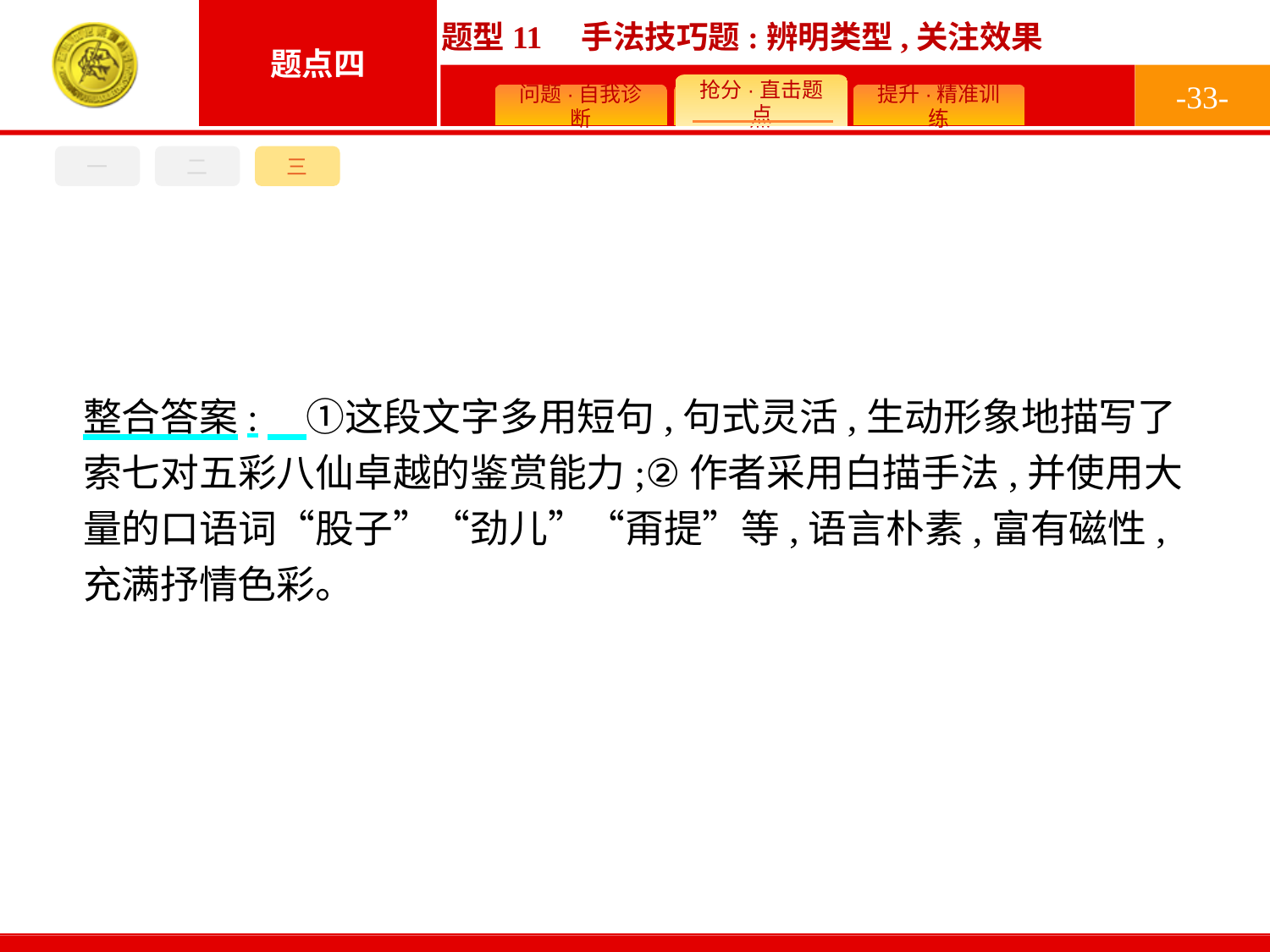

-33-
三
一
二
整合答案:　①这段文字多用短句,句式灵活,生动形象地描写了索七对五彩八仙卓越的鉴赏能力;②作者采用白描手法,并使用大量的口语词“股子”“劲儿”“甭提”等,语言朴素,富有磁性,充满抒情色彩。